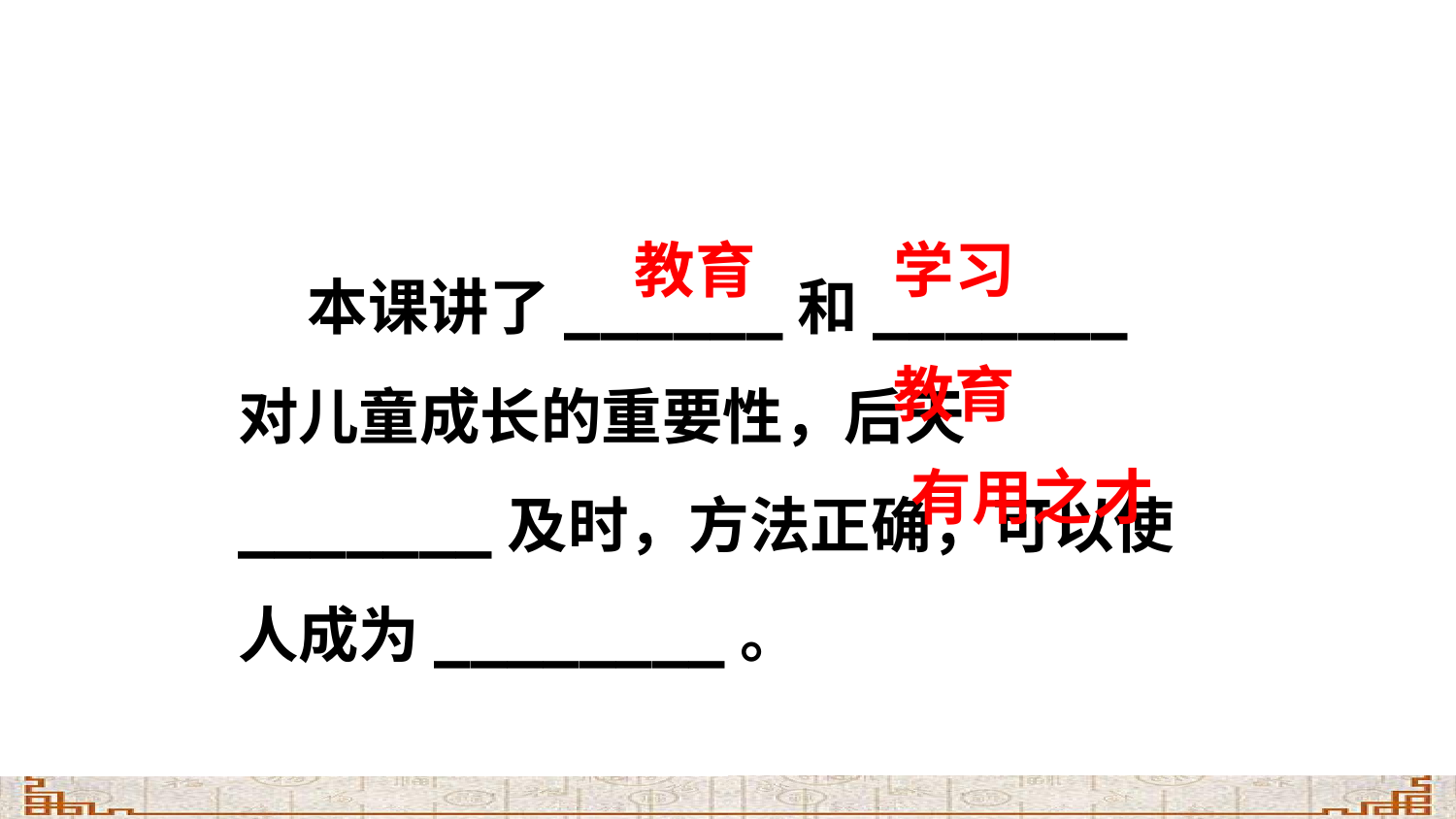

本课讲了______和_______对儿童成长的重要性，后天_______及时，方法正确，可以使人成为________。
教育
学习
教育
有用之才